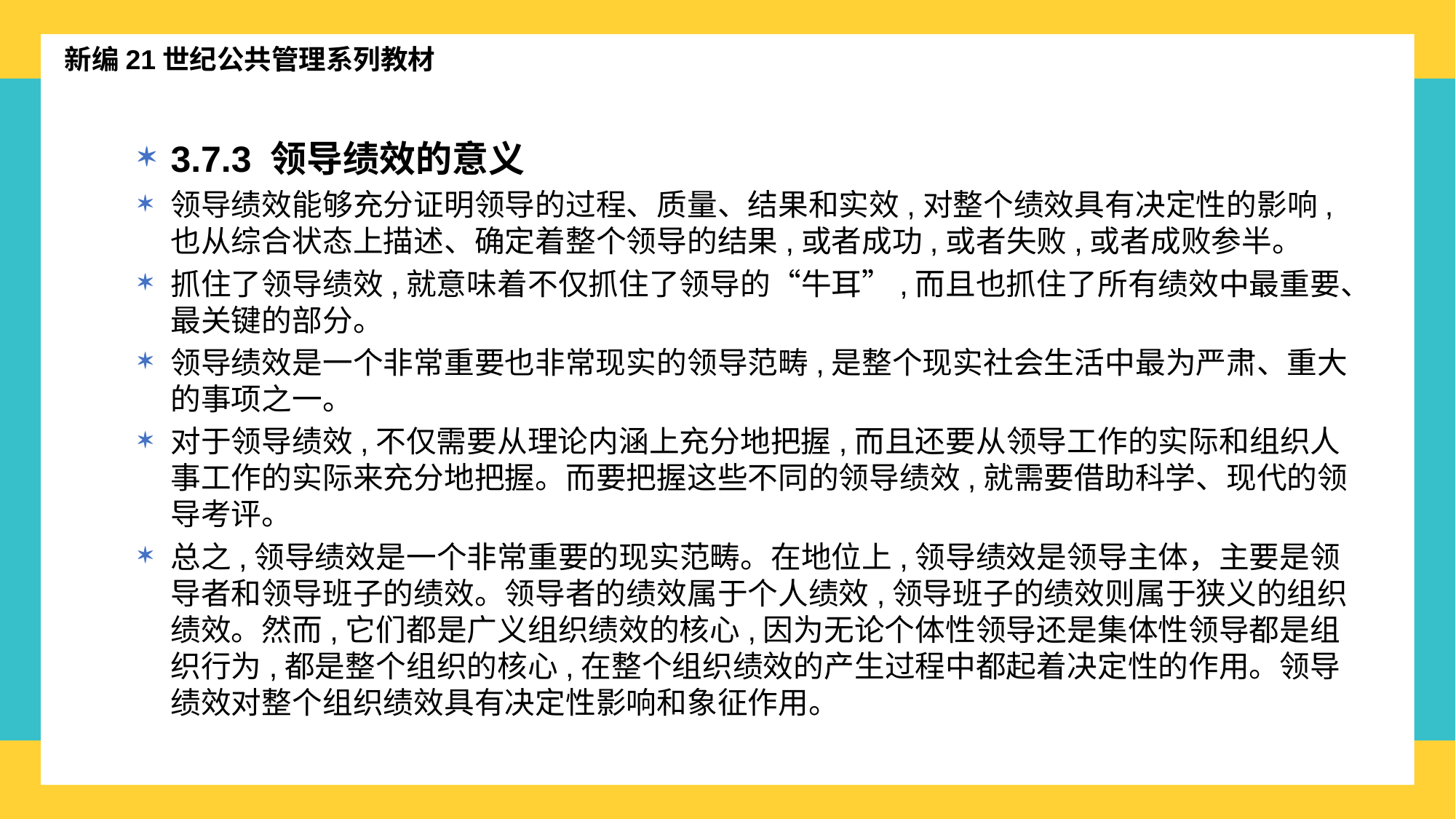

新编21世纪公共管理系列教材
3.7.3 领导绩效的意义
领导绩效能够充分证明领导的过程、质量、结果和实效,对整个绩效具有决定性的影响,也从综合状态上描述、确定着整个领导的结果,或者成功,或者失败,或者成败参半。
抓住了领导绩效,就意味着不仅抓住了领导的“牛耳”,而且也抓住了所有绩效中最重要、最关键的部分。
领导绩效是一个非常重要也非常现实的领导范畴,是整个现实社会生活中最为严肃、重大的事项之一。
对于领导绩效,不仅需要从理论内涵上充分地把握,而且还要从领导工作的实际和组织人事工作的实际来充分地把握。而要把握这些不同的领导绩效,就需要借助科学、现代的领导考评。
总之,领导绩效是一个非常重要的现实范畴。在地位上,领导绩效是领导主体，主要是领导者和领导班子的绩效。领导者的绩效属于个人绩效,领导班子的绩效则属于狭义的组织绩效。然而,它们都是广义组织绩效的核心,因为无论个体性领导还是集体性领导都是组织行为,都是整个组织的核心,在整个组织绩效的产生过程中都起着决定性的作用。领导绩效对整个组织绩效具有决定性影响和象征作用。